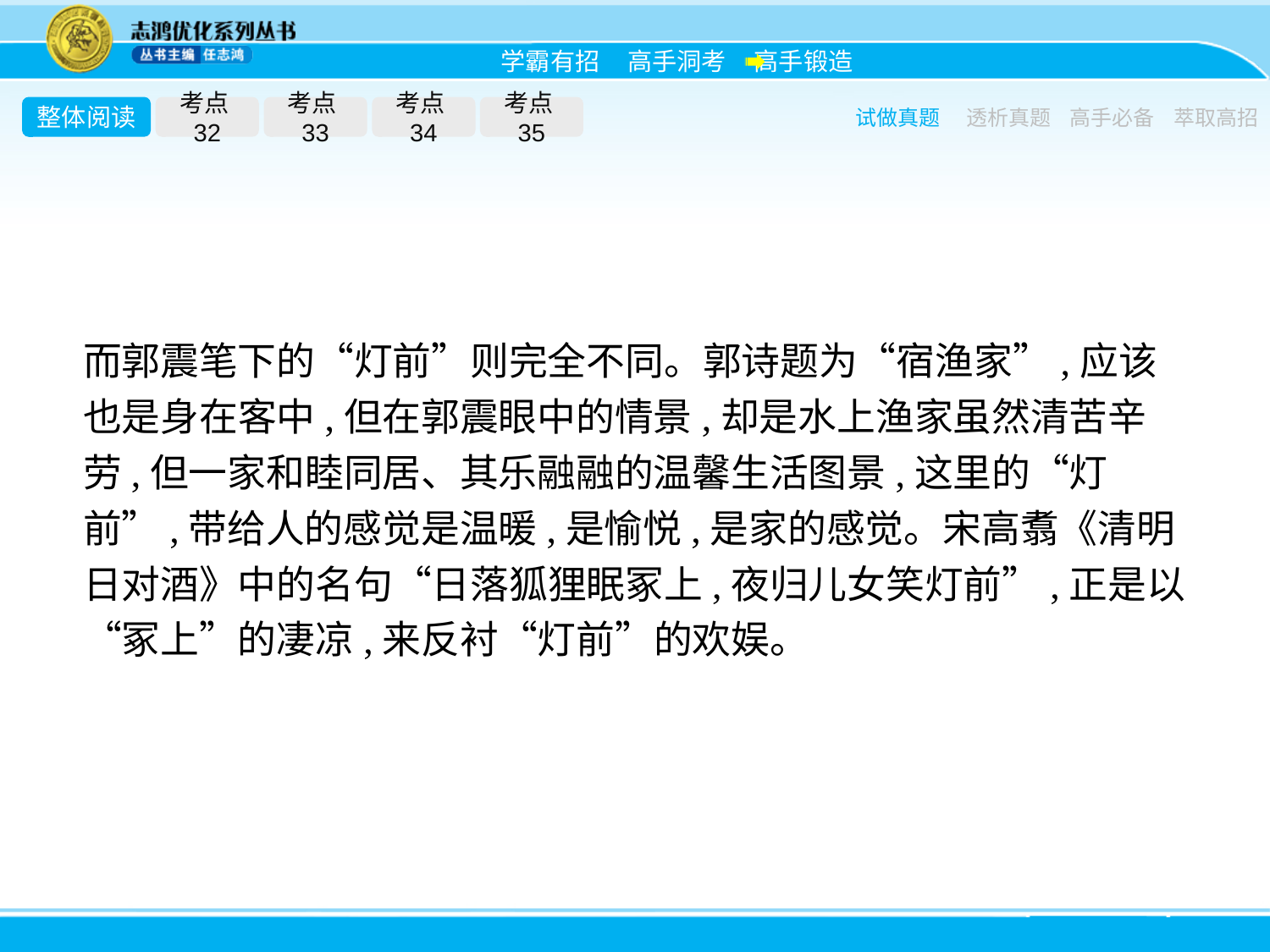

整体阅读
考点32
考点33
考点34
考点35
试做真题
透析真题
高手必备
萃取高招
而郭震笔下的“灯前”则完全不同。郭诗题为“宿渔家”,应该也是身在客中,但在郭震眼中的情景,却是水上渔家虽然清苦辛劳,但一家和睦同居、其乐融融的温馨生活图景,这里的“灯前”,带给人的感觉是温暖,是愉悦,是家的感觉。宋高翥《清明日对酒》中的名句“日落狐狸眠冢上,夜归儿女笑灯前”,正是以“冢上”的凄凉,来反衬“灯前”的欢娱。